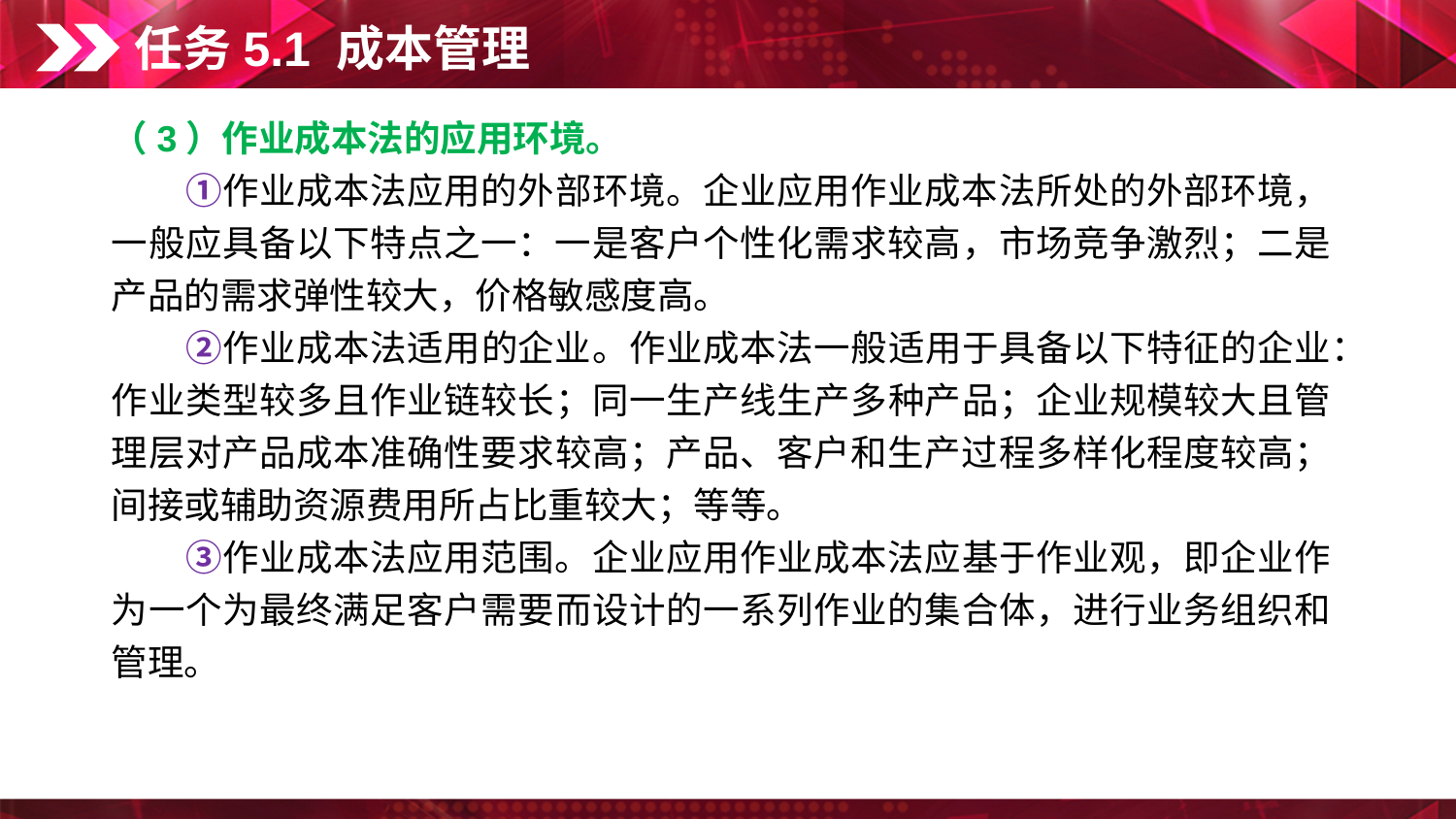

任务5.1 成本管理

（3）作业成本法的应用环境。
　　①作业成本法应用的外部环境。企业应用作业成本法所处的外部环境，一般应具备以下特点之一：一是客户个性化需求较高，市场竞争激烈；二是产品的需求弹性较大，价格敏感度高。
　　②作业成本法适用的企业。作业成本法一般适用于具备以下特征的企业：作业类型较多且作业链较长；同一生产线生产多种产品；企业规模较大且管理层对产品成本准确性要求较高；产品、客户和生产过程多样化程度较高；间接或辅助资源费用所占比重较大；等等。
　　③作业成本法应用范围。企业应用作业成本法应基于作业观，即企业作为一个为最终满足客户需要而设计的一系列作业的集合体，进行业务组织和管理。